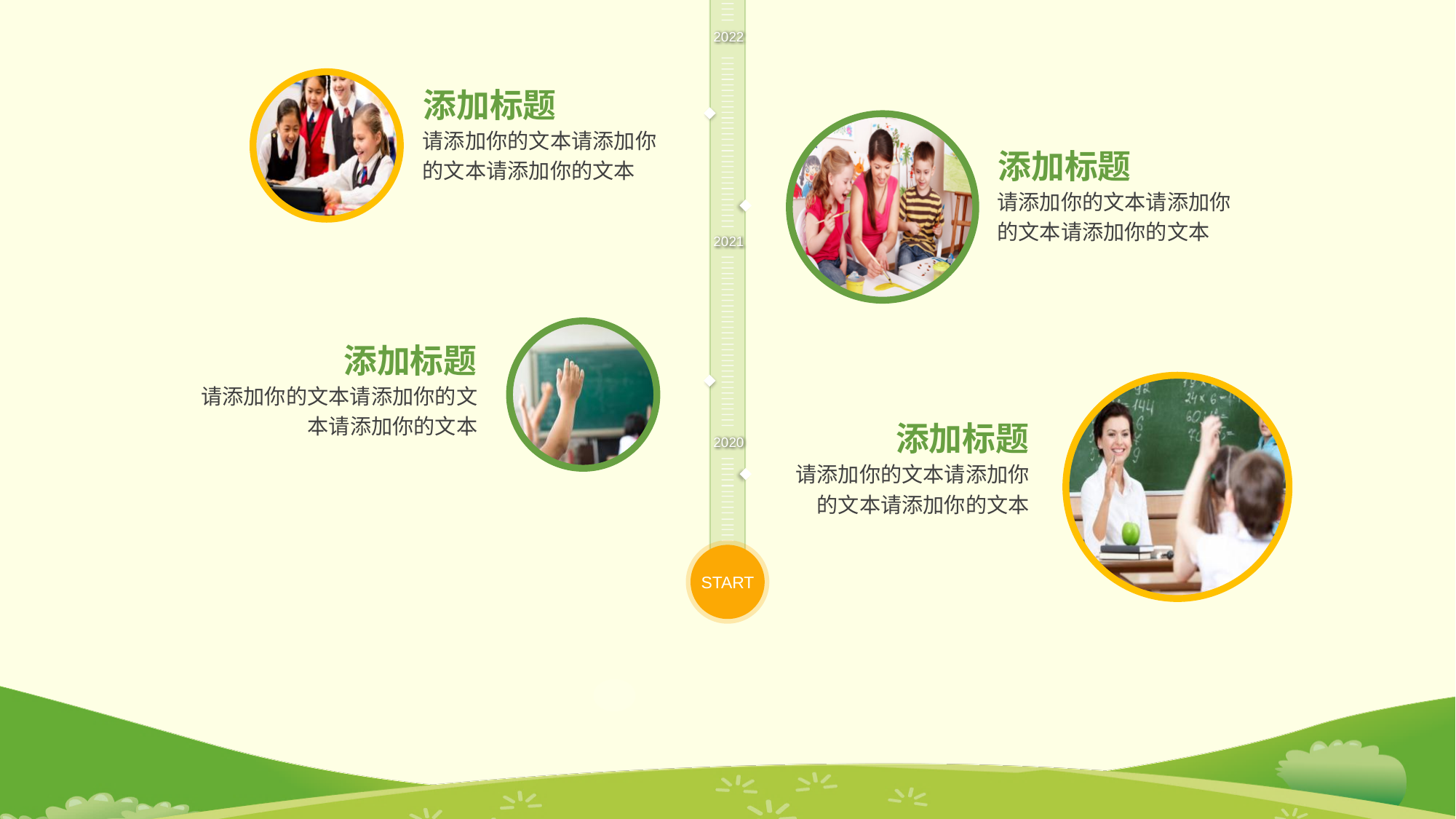

2022

添加标题

请添加你的文本请添加你的文本请添加你的文本
添加标题
请添加你的文本请添加你的文本请添加你的文本

2021

添加标题
请添加你的文本请添加你的文本请添加你的文本

添加标题
2020
请添加你的文本请添加你的文本请添加你的文本

START